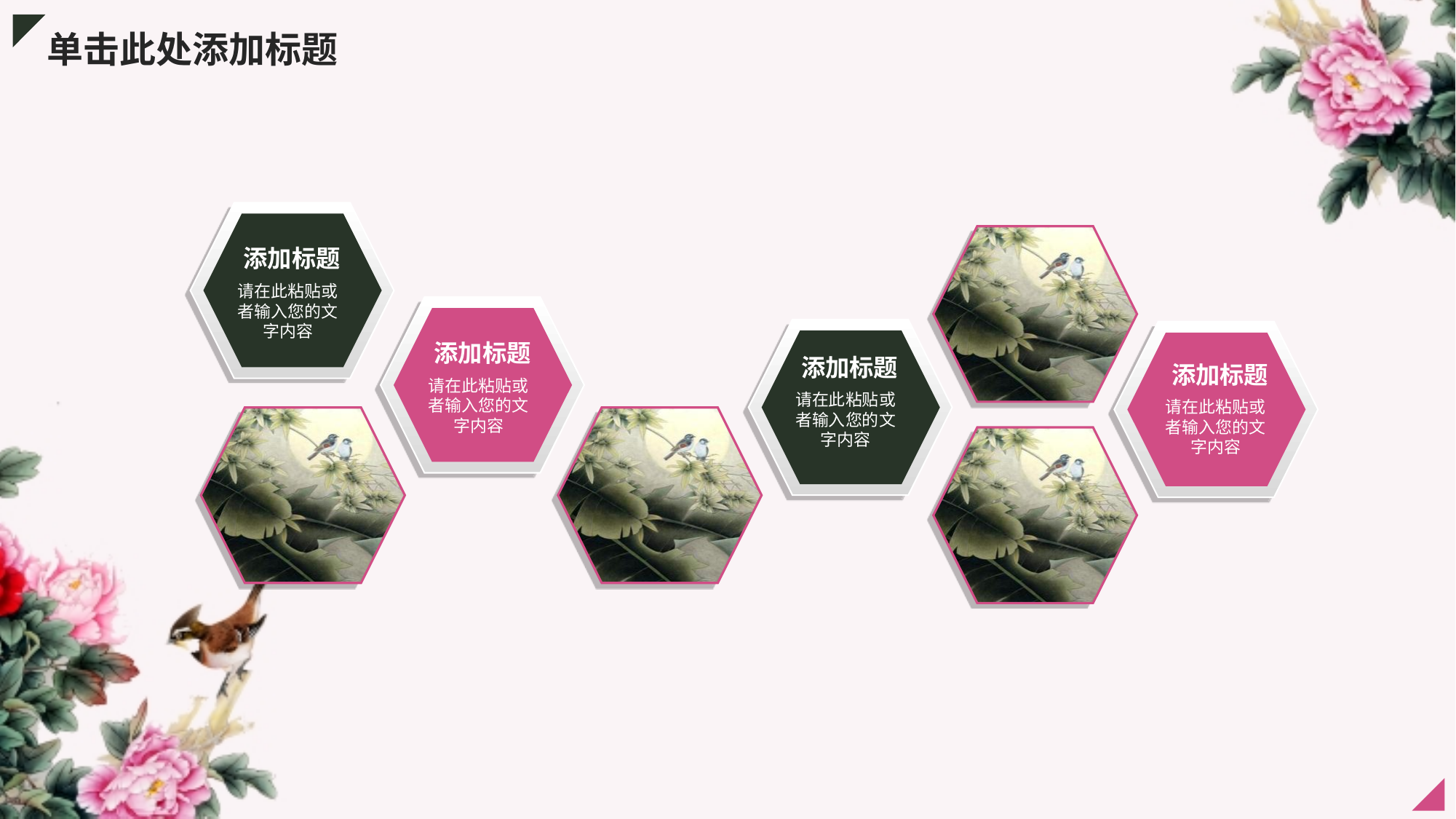

单击此处添加标题

添加标题
请在此粘贴或者输入您的文字内容

添加标题
请在此粘贴或者输入您的文字内容

添加标题
请在此粘贴或者输入您的文字内容
添加标题
请在此粘贴或者输入您的文字内容